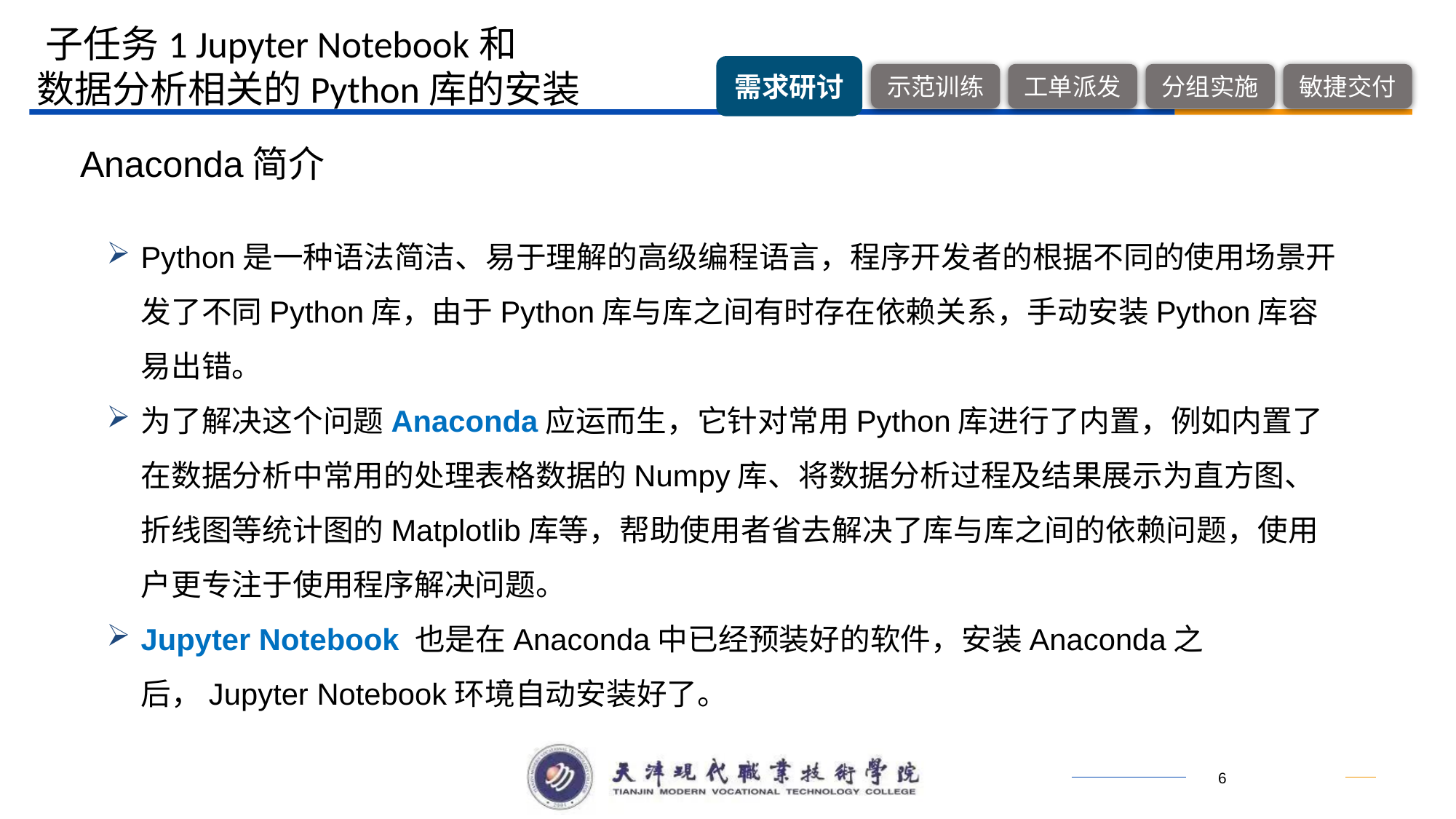

子任务1 Jupyter Notebook和
   数据分析相关的Python库的安装

Anaconda简介
Python是一种语法简洁、易于理解的高级编程语言，程序开发者的根据不同的使用场景开发了不同Python库，由于Python库与库之间有时存在依赖关系，手动安装Python库容易出错。
为了解决这个问题Anaconda应运而生，它针对常用Python库进行了内置，例如内置了在数据分析中常用的处理表格数据的Numpy库、将数据分析过程及结果展示为直方图、折线图等统计图的Matplotlib库等，帮助使用者省去解决了库与库之间的依赖问题，使用户更专注于使用程序解决问题。
Jupyter Notebook 也是在Anaconda中已经预装好的软件，安装Anaconda之后，Jupyter Notebook环境自动安装好了。